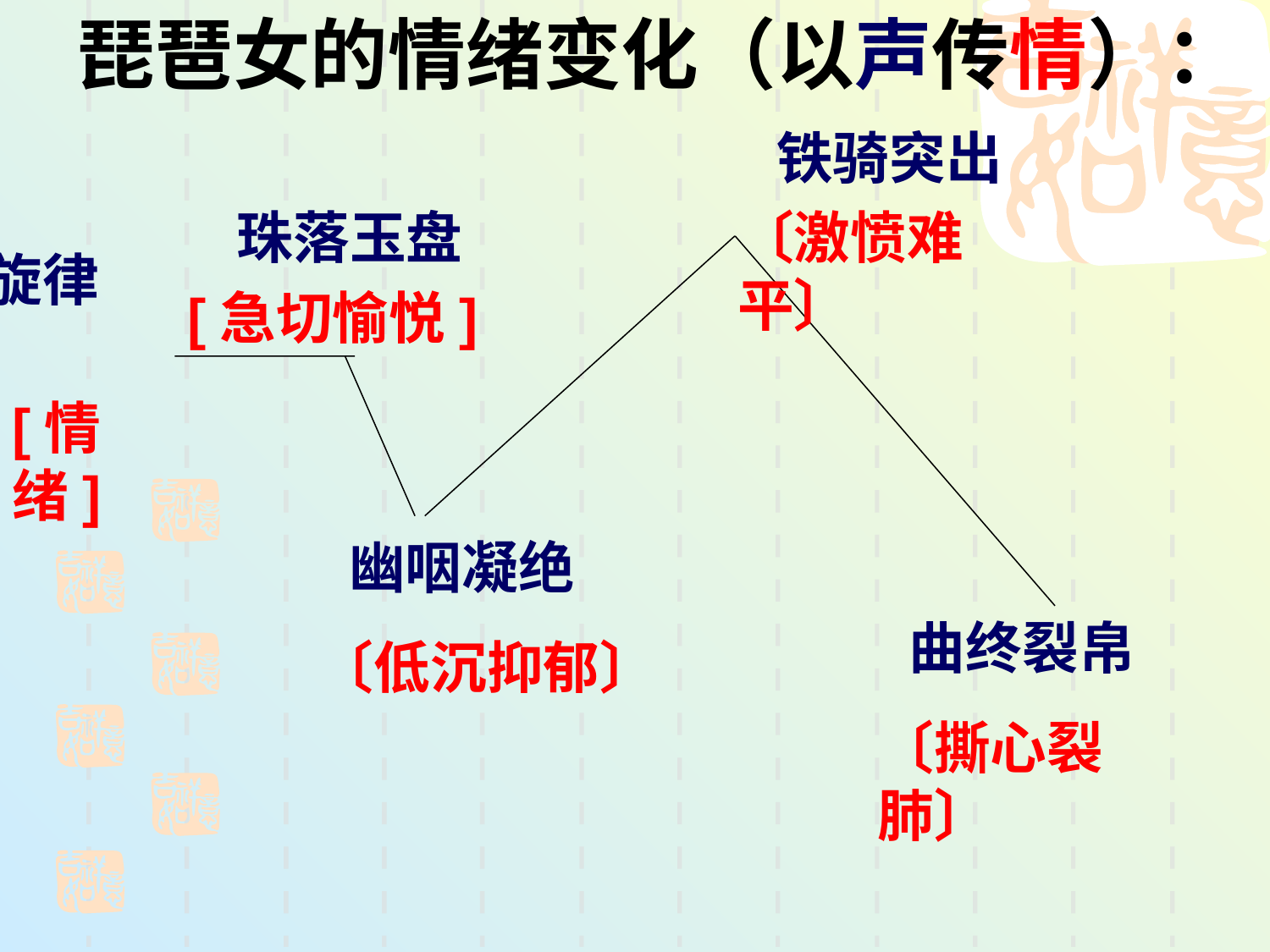

琵琶女的情绪变化（以声传情）：
  铁骑突出

  旋律

  珠落玉盘

〔激愤难平〕

[急切愉悦]

[情绪]

   幽咽凝绝

   曲终裂帛

〔低沉抑郁〕
〔撕心裂肺〕